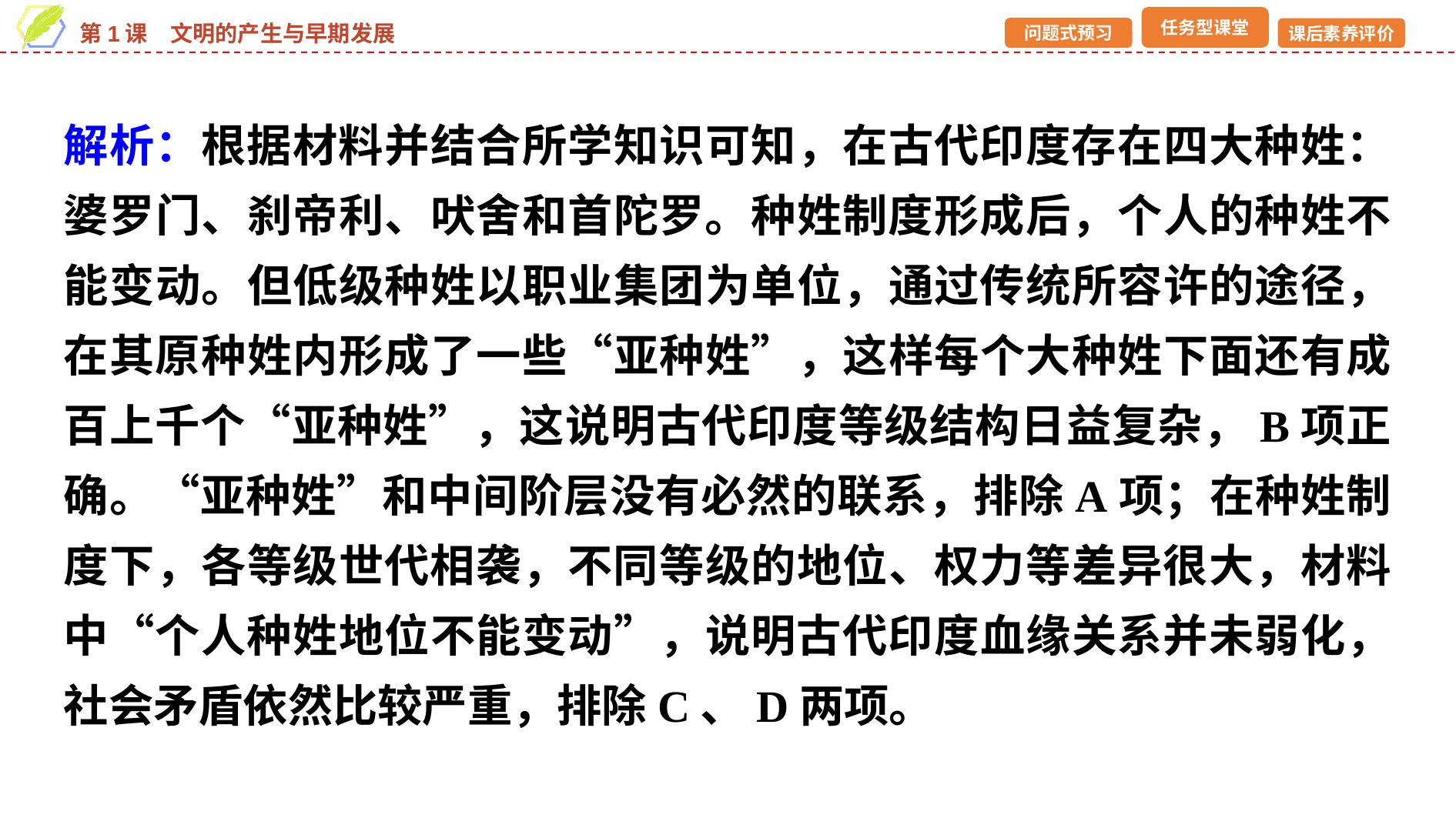

解析：根据材料并结合所学知识可知，在古代印度存在四大种姓：婆罗门、刹帝利、吠舍和首陀罗。种姓制度形成后，个人的种姓不能变动。但低级种姓以职业集团为单位，通过传统所容许的途径，在其原种姓内形成了一些“亚种姓”，这样每个大种姓下面还有成百上千个“亚种姓”，这说明古代印度等级结构日益复杂，B项正确。“亚种姓”和中间阶层没有必然的联系，排除A项；在种姓制度下，各等级世代相袭，不同等级的地位、权力等差异很大，材料中“个人种姓地位不能变动”，说明古代印度血缘关系并未弱化，社会矛盾依然比较严重，排除C、D两项。